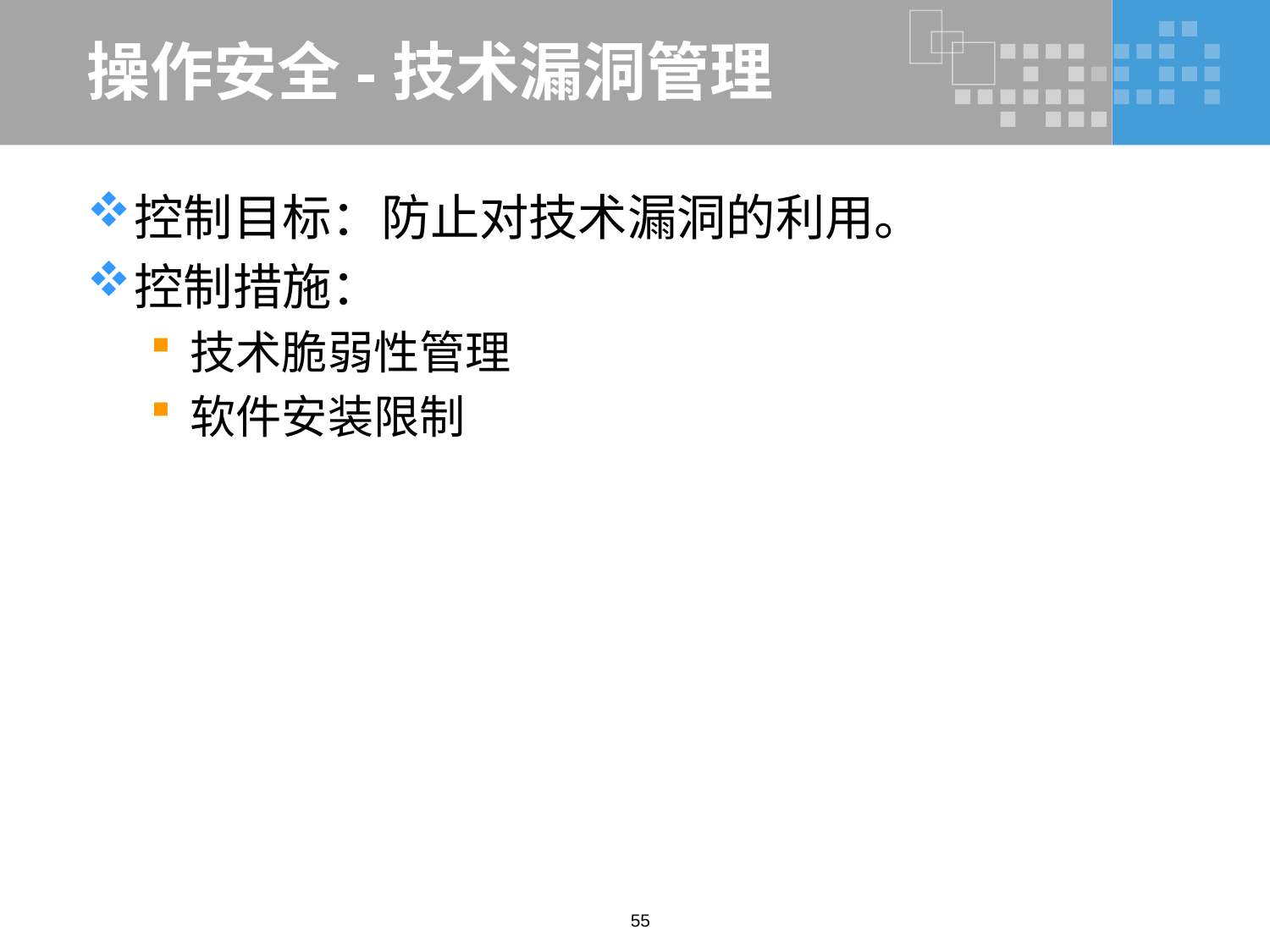

# 操作安全-技术漏洞管理
控制目标：防止对技术漏洞的利用。
控制措施：
技术脆弱性管理
软件安装限制

55